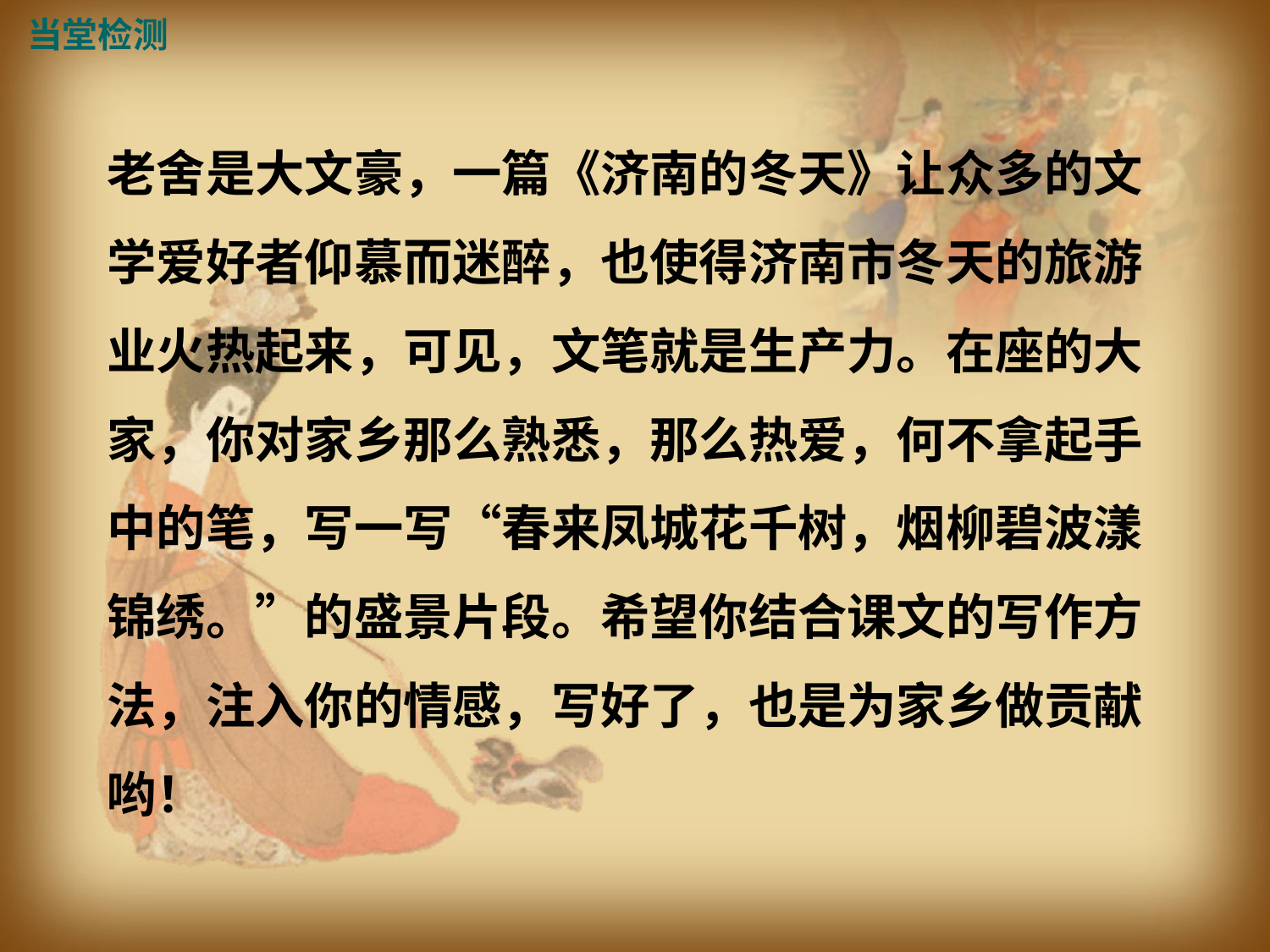

当堂检测
老舍是大文豪，一篇《济南的冬天》让众多的文学爱好者仰慕而迷醉，也使得济南市冬天的旅游业火热起来，可见，文笔就是生产力。在座的大家，你对家乡那么熟悉，那么热爱，何不拿起手中的笔，写一写“春来凤城花千树，烟柳碧波漾锦绣。”的盛景片段。希望你结合课文的写作方法，注入你的情感，写好了，也是为家乡做贡献哟！